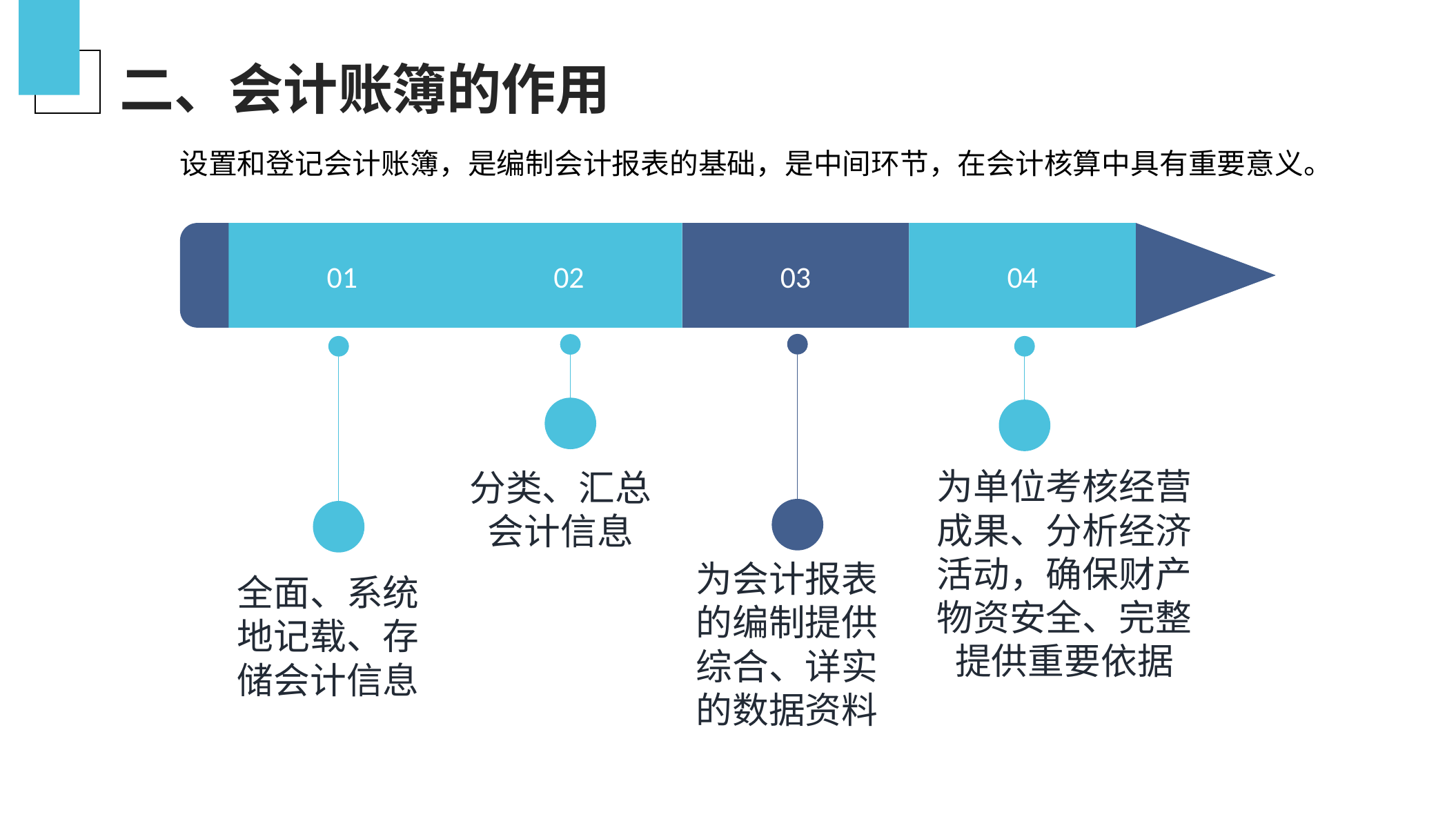

二、会计账簿的作用
设置和登记会计账簿，是编制会计报表的基础，是中间环节，在会计核算中具有重要意义。

01
02
03
04

为单位考核经营成果、分析经济活动，确保财产物资安全、完整提供重要依据
分类、汇总会计信息
为会计报表的编制提供综合、详实的数据资料
全面、系统地记载、存储会计信息